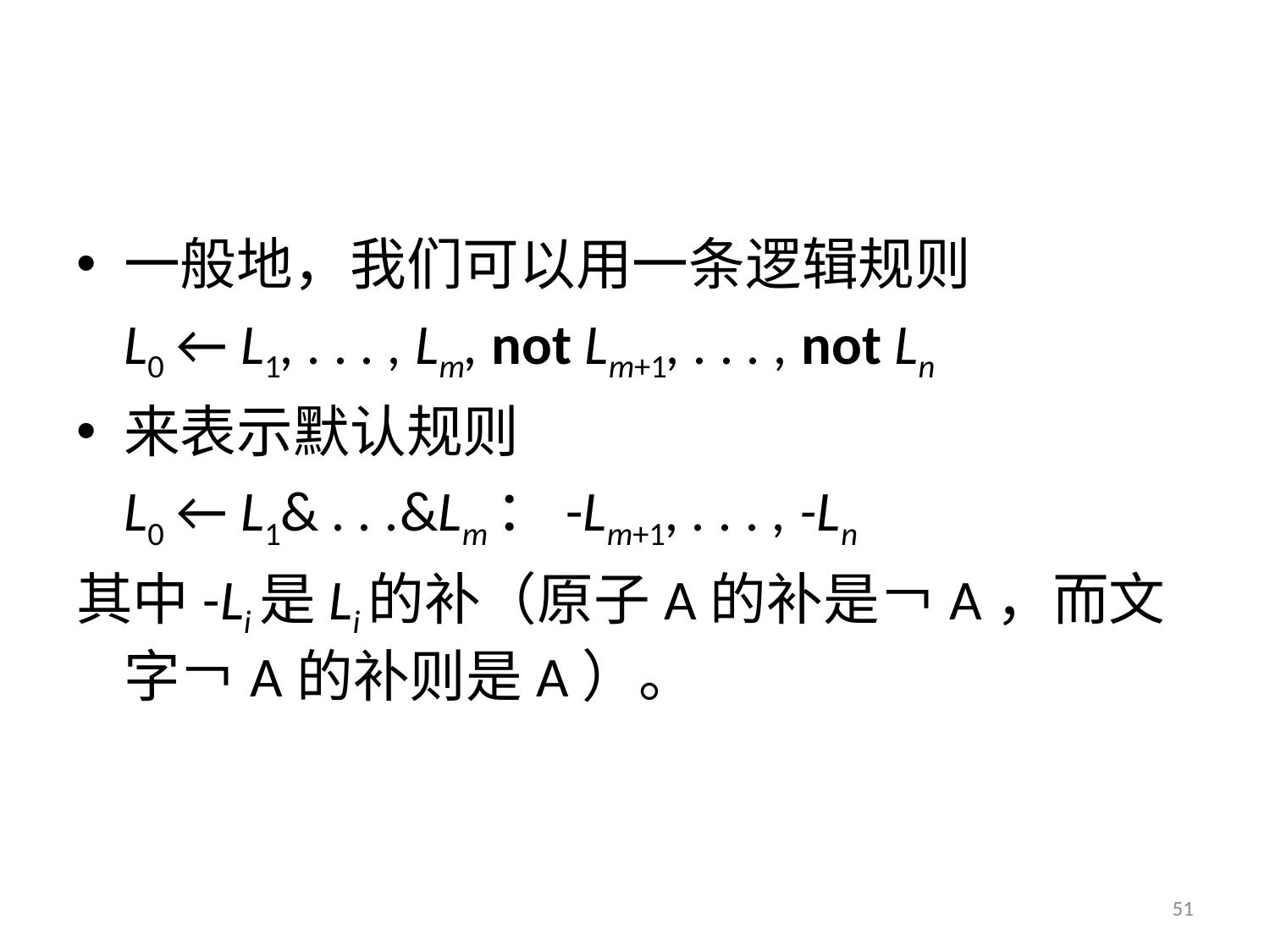

#
一般地，我们可以用一条逻辑规则
	L0 ← L1, . . . , Lm, not Lm+1, . . . , not Ln
来表示默认规则
	L0 ← L1& . . .&Lm：-Lm+1, . . . , -Ln
其中-Li是Li的补（原子A的补是￢A，而文字￢A的补则是A）。
51